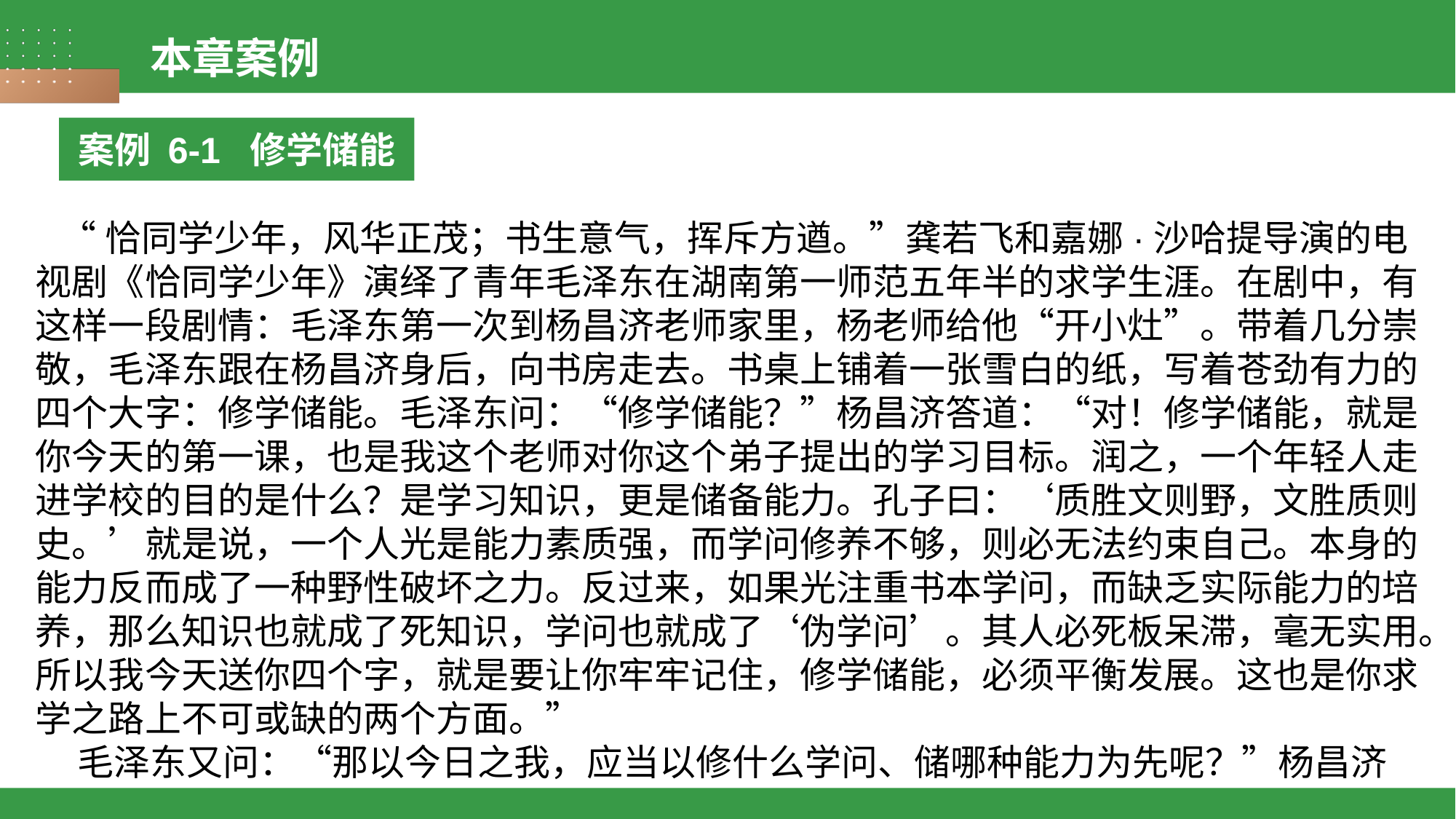

本章案例
案例 6-1  修学储能
   “恰同学少年，风华正茂；书生意气，挥斥方遒。”龚若飞和嘉娜·沙哈提导演的电视剧《恰同学少年》演绎了青年毛泽东在湖南第一师范五年半的求学生涯。在剧中，有这样一段剧情：毛泽东第一次到杨昌济老师家里，杨老师给他“开小灶”。带着几分崇敬，毛泽东跟在杨昌济身后，向书房走去。书桌上铺着一张雪白的纸，写着苍劲有力的四个大字：修学储能。毛泽东问：“修学储能？”杨昌济答道：“对！修学储能，就是你今天的第一课，也是我这个老师对你这个弟子提出的学习目标。润之，一个年轻人走进学校的目的是什么？是学习知识，更是储备能力。孔子曰：‘质胜文则野，文胜质则史。’就是说，一个人光是能力素质强，而学问修养不够，则必无法约束自己。本身的能力反而成了一种野性破坏之力。反过来，如果光注重书本学问，而缺乏实际能力的培养，那么知识也就成了死知识，学问也就成了‘伪学问’。其人必死板呆滞，毫无实用。所以我今天送你四个字，就是要让你牢牢记住，修学储能，必须平衡发展。这也是你求学之路上不可或缺的两个方面。”
    毛泽东又问：“那以今日之我，应当以修什么学问、储哪种能力为先呢？”杨昌济